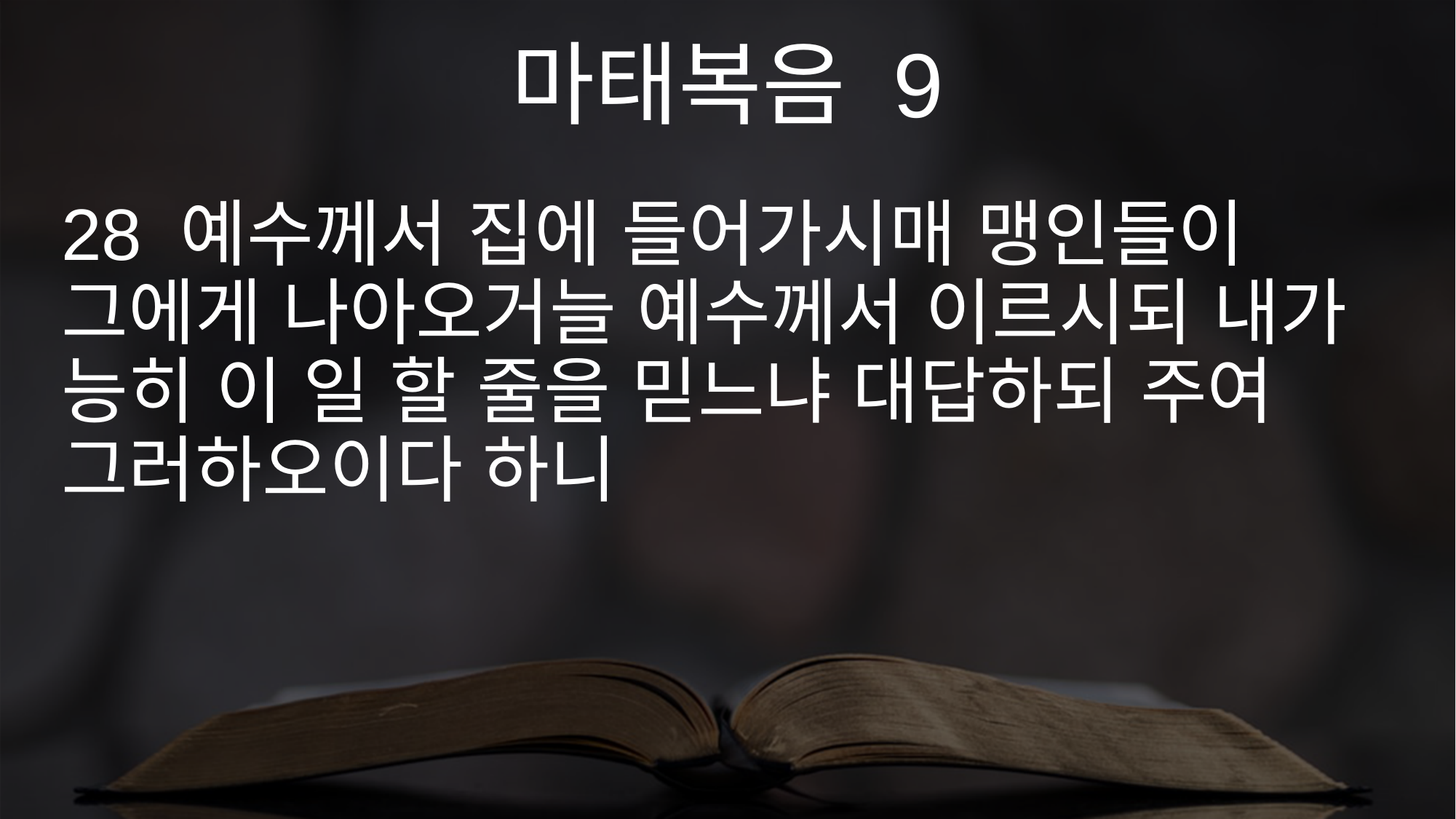

마태복음 9
28 예수께서 집에 들어가시매 맹인들이 그에게 나아오거늘 예수께서 이르시되 내가 능히 이 일 할 줄을 믿느냐 대답하되 주여 그러하오이다 하니